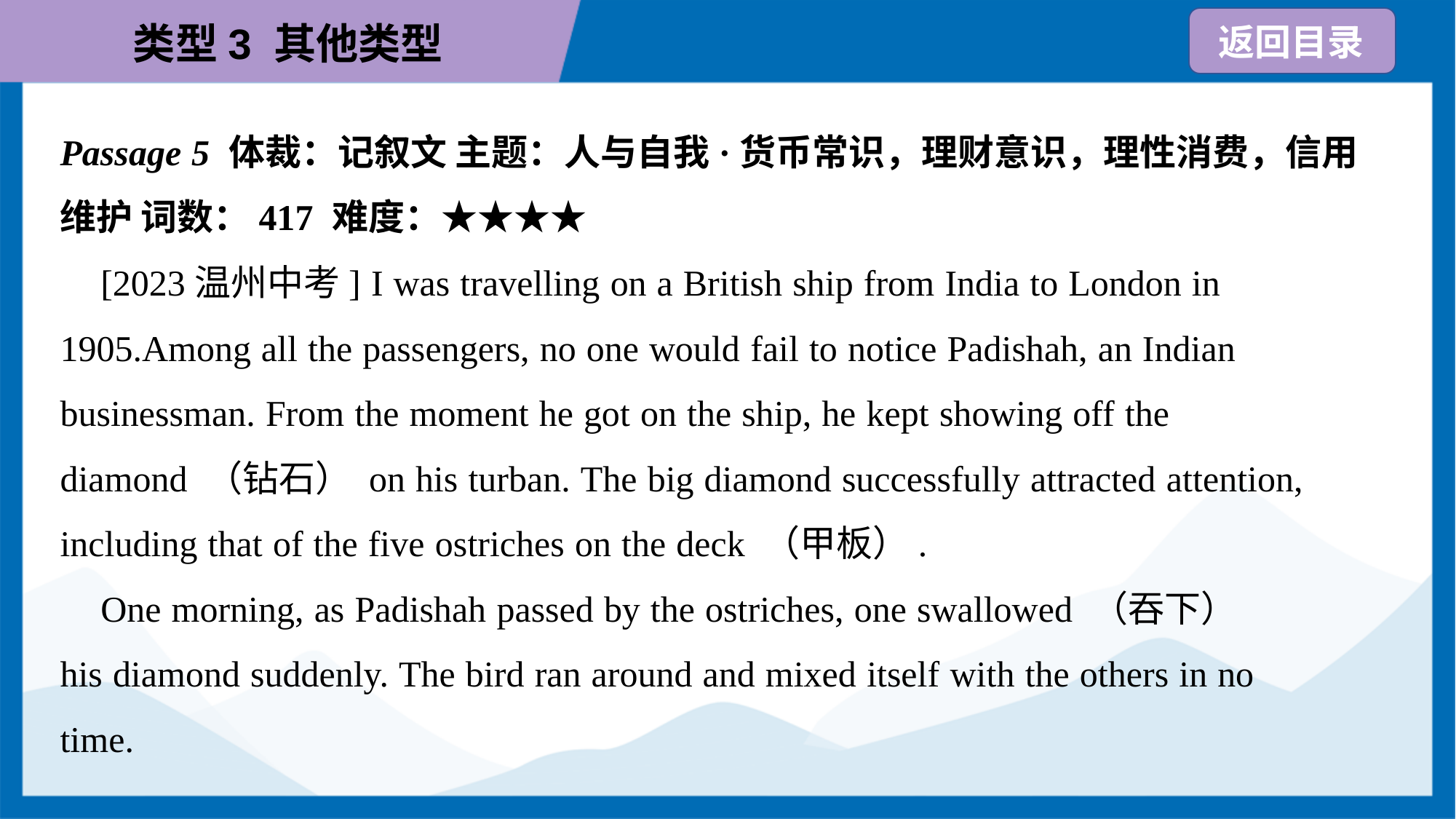

Passage 5 体裁：记叙文 主题：人与自我·货币常识，理财意识，理性消费，信用
维护 词数：417 难度：★★★★
    [2023温州中考] I was travelling on a British ship from India to London in
1905.Among all the passengers, no one would fail to notice Padishah, an Indian
businessman. From the moment he got on the ship, he kept showing off the
diamond （钻石） on his turban. The big diamond successfully attracted attention,
including that of the five ostriches on the deck （甲板）.
    One morning, as Padishah passed by the ostriches, one swallowed （吞下）
his diamond suddenly. The bird ran around and mixed itself with the others in no
time.